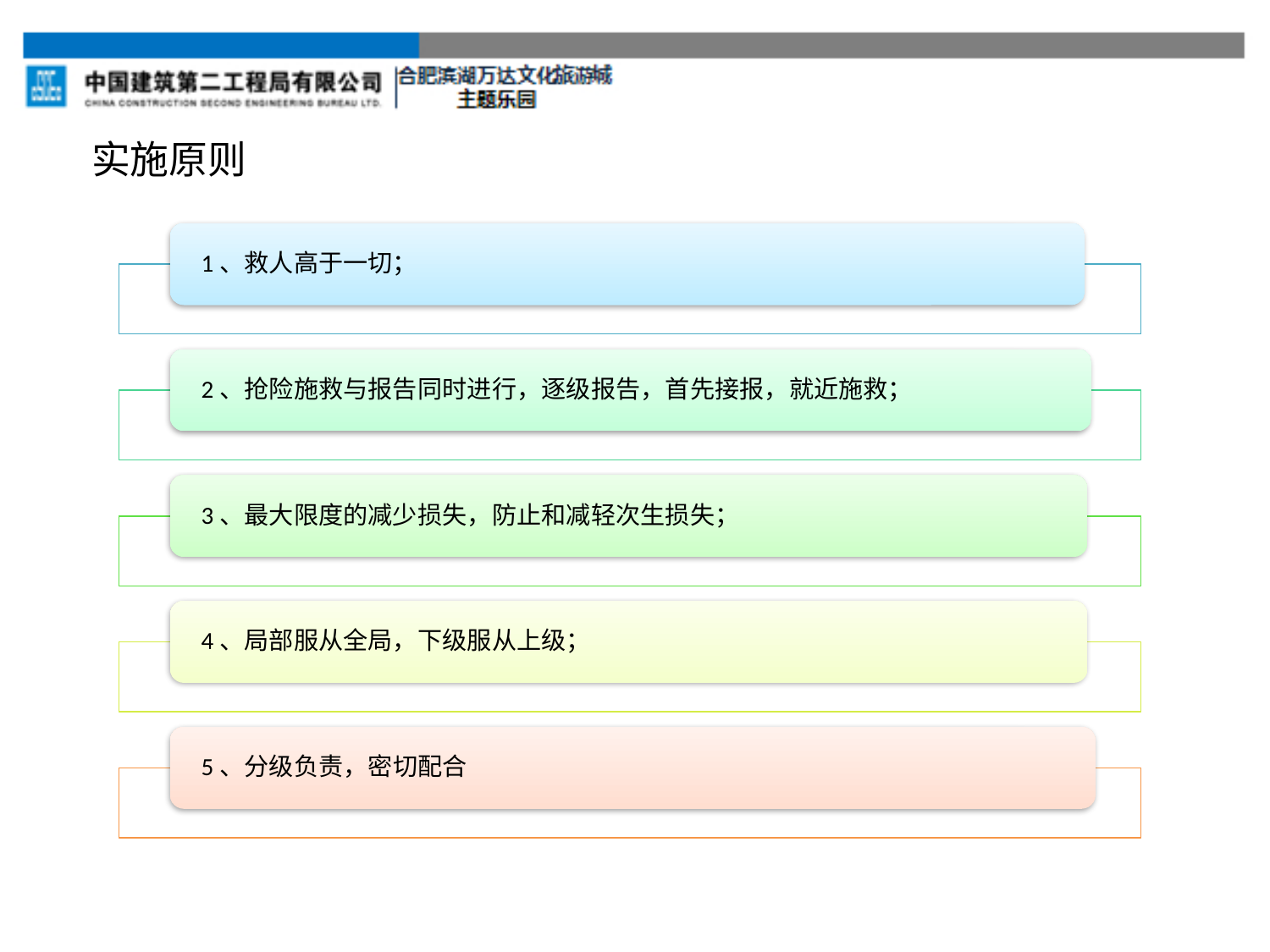

实施原则
1、救人高于一切；
2、抢险施救与报告同时进行，逐级报告，首先接报，就近施救；
3、最大限度的减少损失，防止和减轻次生损失；
4、局部服从全局，下级服从上级；
5、分级负责，密切配合